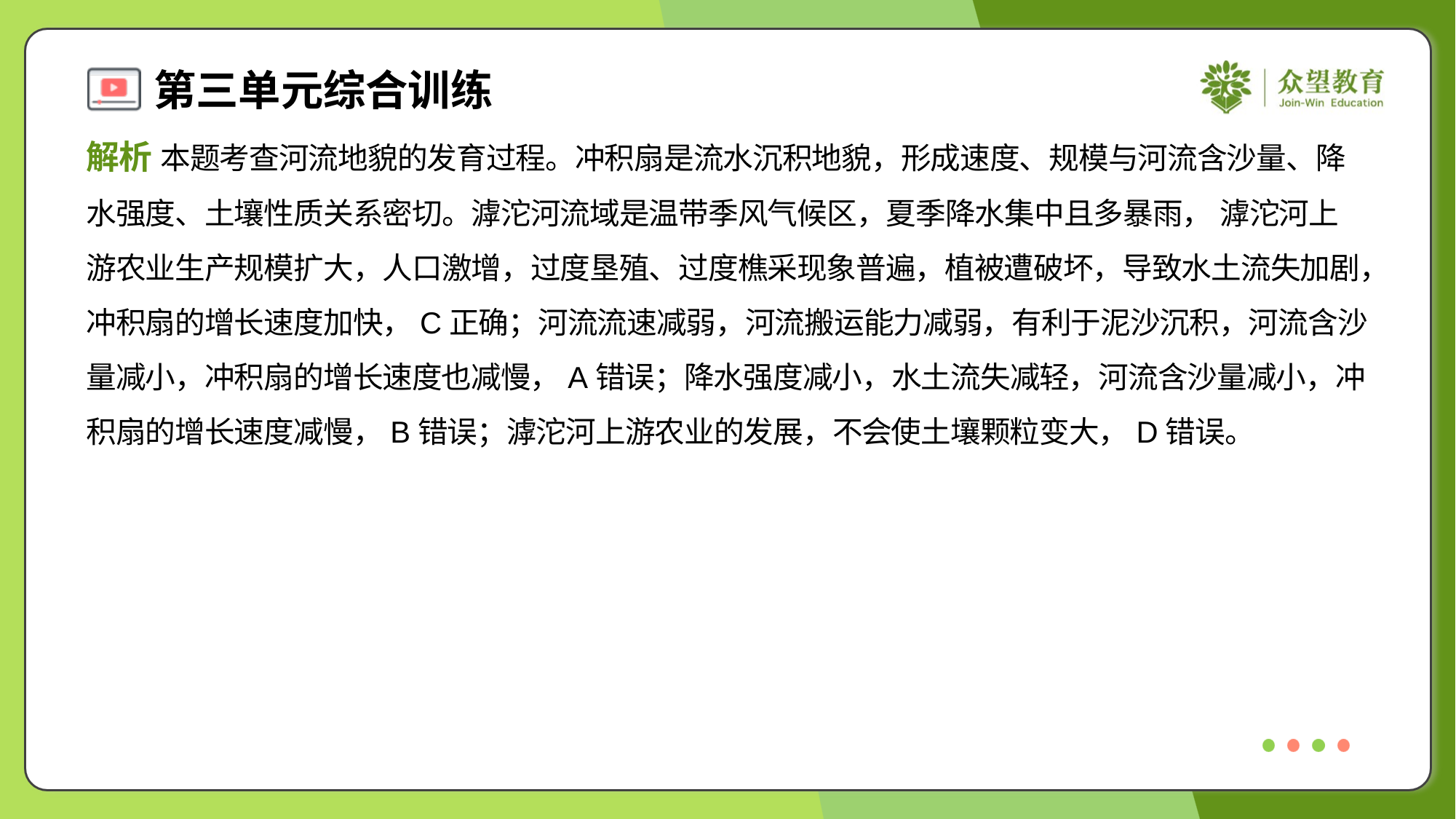

解析 本题考查河流地貌的发育过程。冲积扇是流水沉积地貌，形成速度、规模与河流含沙量、降
水强度、土壤性质关系密切。滹沱河流域是温带季风气候区，夏季降水集中且多暴雨， 滹沱河上
游农业生产规模扩大，人口激增，过度垦殖、过度樵采现象普遍，植被遭破坏，导致水土流失加剧，
冲积扇的增长速度加快，C正确；河流流速减弱，河流搬运能力减弱，有利于泥沙沉积，河流含沙
量减小，冲积扇的增长速度也减慢，A错误；降水强度减小，水土流失减轻，河流含沙量减小，冲
积扇的增长速度减慢，B错误；滹沱河上游农业的发展，不会使土壤颗粒变大，D错误。